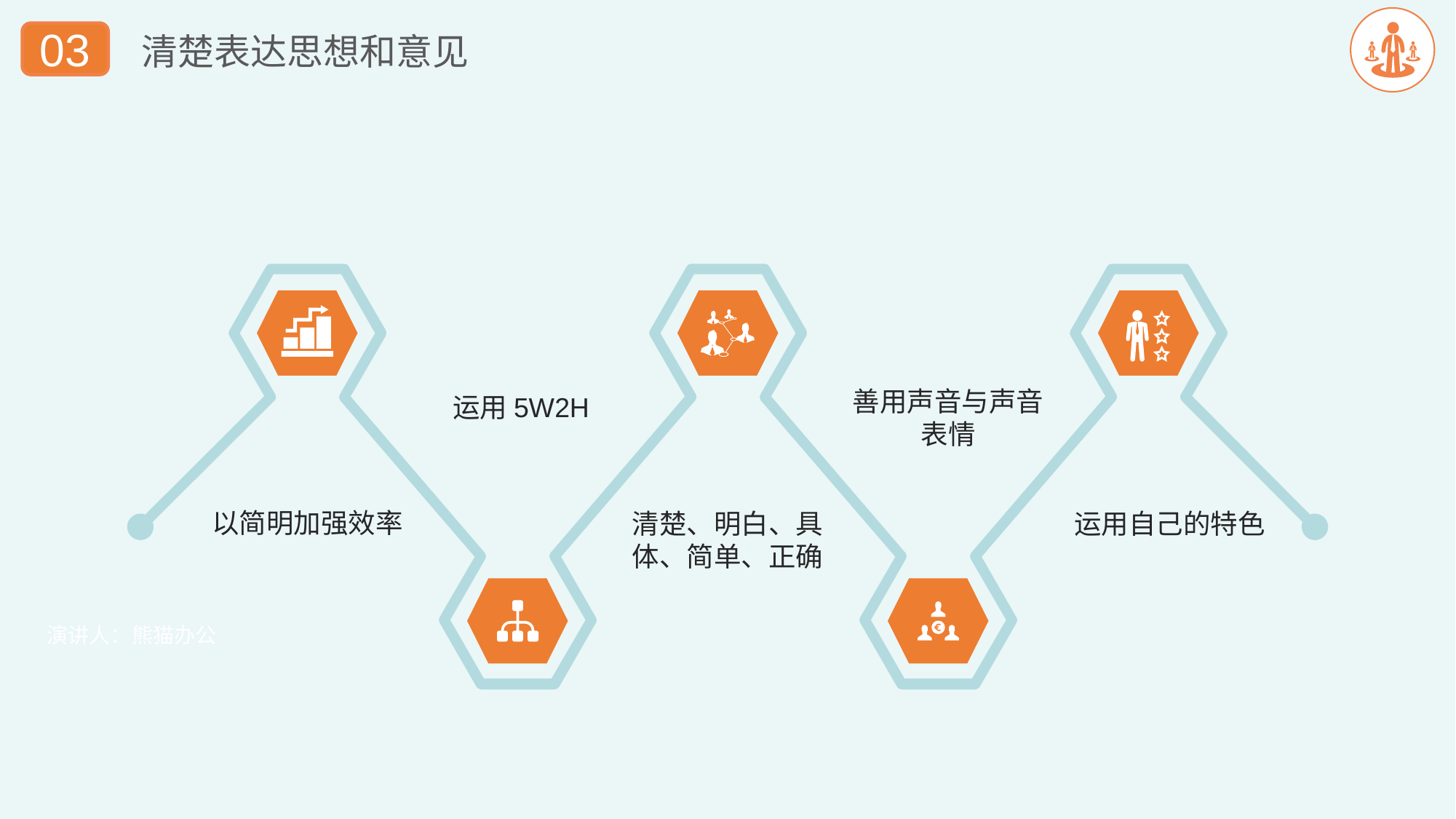

03

清楚表达思想和意见

善用声音与声音表情
运用5W2H
以简明加强效率
清楚、明白、具体、简单、正确
运用自己的特色

演讲人：熊猫办公